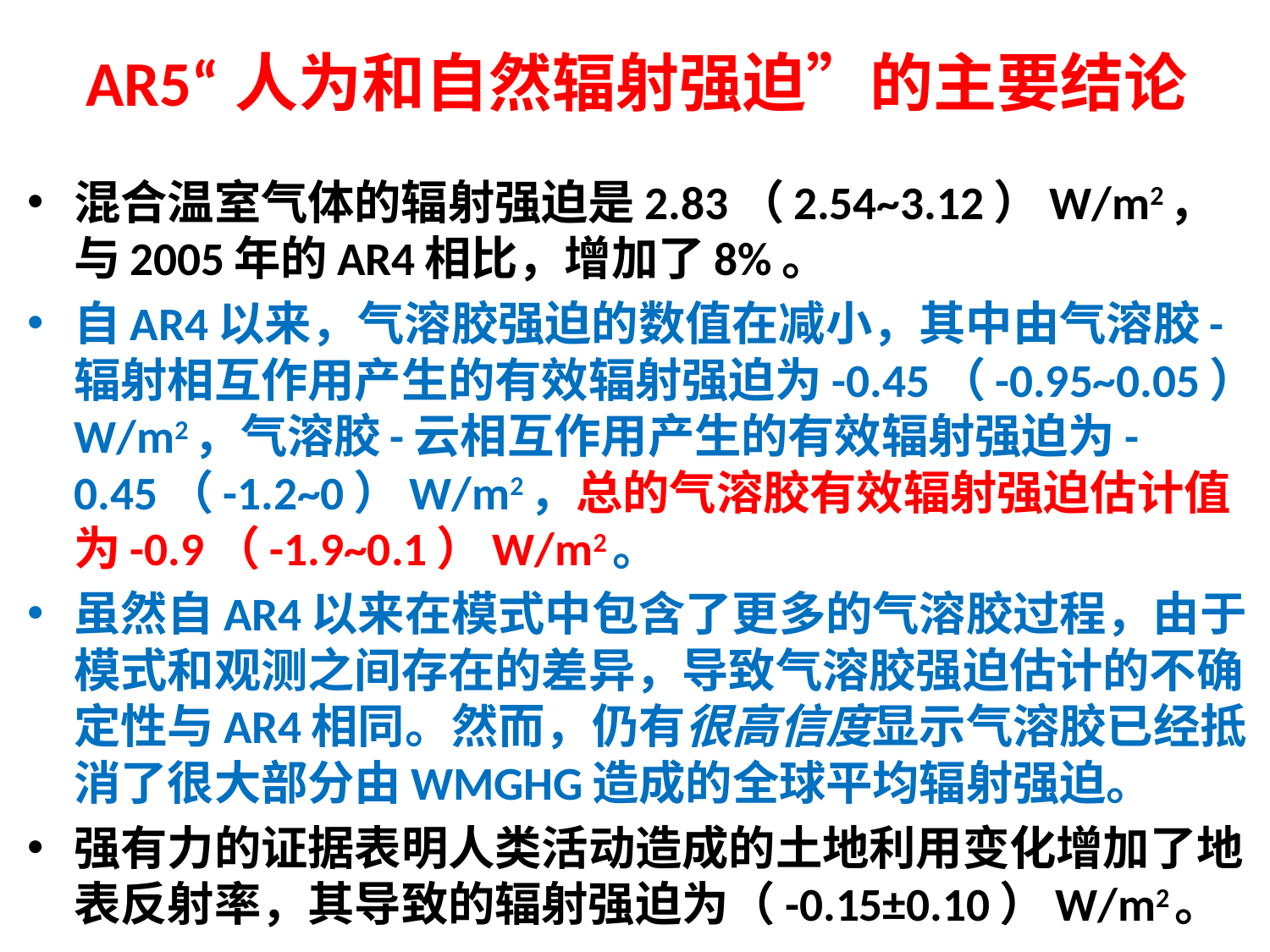

# AR5“人为和自然辐射强迫”的主要结论
混合温室气体的辐射强迫是2.83（2.54~3.12）W/m2，与2005年的AR4相比，增加了8%。
自AR4以来，气溶胶强迫的数值在减小，其中由气溶胶-辐射相互作用产生的有效辐射强迫为-0.45（-0.95~0.05）W/m2，气溶胶-云相互作用产生的有效辐射强迫为-0.45（-1.2~0）W/m2，总的气溶胶有效辐射强迫估计值为-0.9（-1.9~0.1）W/m2。
虽然自AR4以来在模式中包含了更多的气溶胶过程，由于模式和观测之间存在的差异，导致气溶胶强迫估计的不确定性与AR4相同。然而，仍有很高信度显示气溶胶已经抵消了很大部分由WMGHG造成的全球平均辐射强迫。
强有力的证据表明人类活动造成的土地利用变化增加了地表反射率，其导致的辐射强迫为（-0.15±0.10）W/m2。